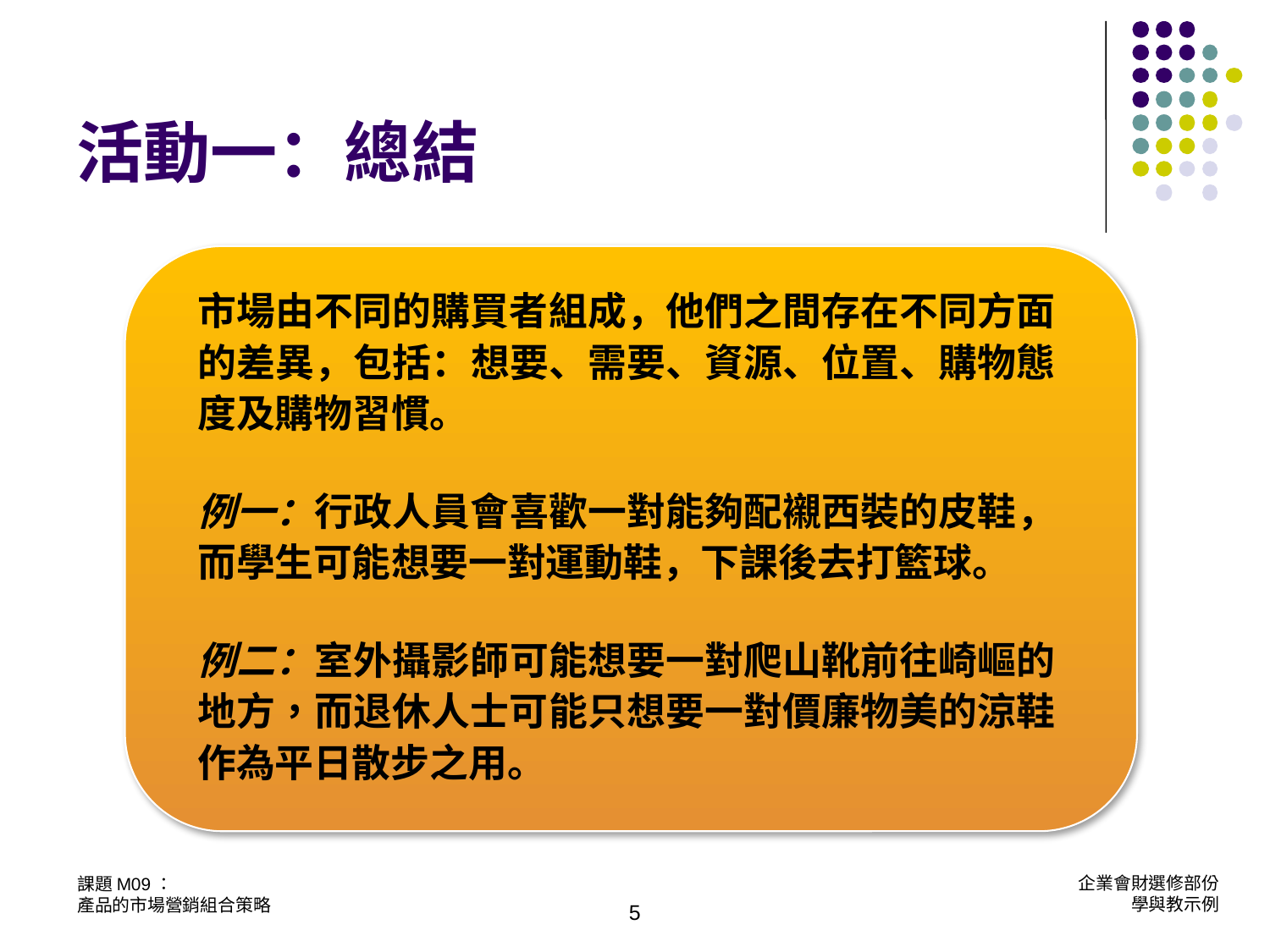

# 活動一：總結

市場由不同的購買者組成，他們之間存在不同方面的差異，包括：想要、需要、資源、位置、購物態度及購物習慣。

例一：行政人員會喜歡一對能夠配襯西裝的皮鞋，而學生可能想要一對運動鞋，下課後去打籃球。

例二：室外攝影師可能想要一對爬山靴前往崎嶇的地方，而退休人士可能只想要一對價廉物美的涼鞋作為平日散步之用。

5